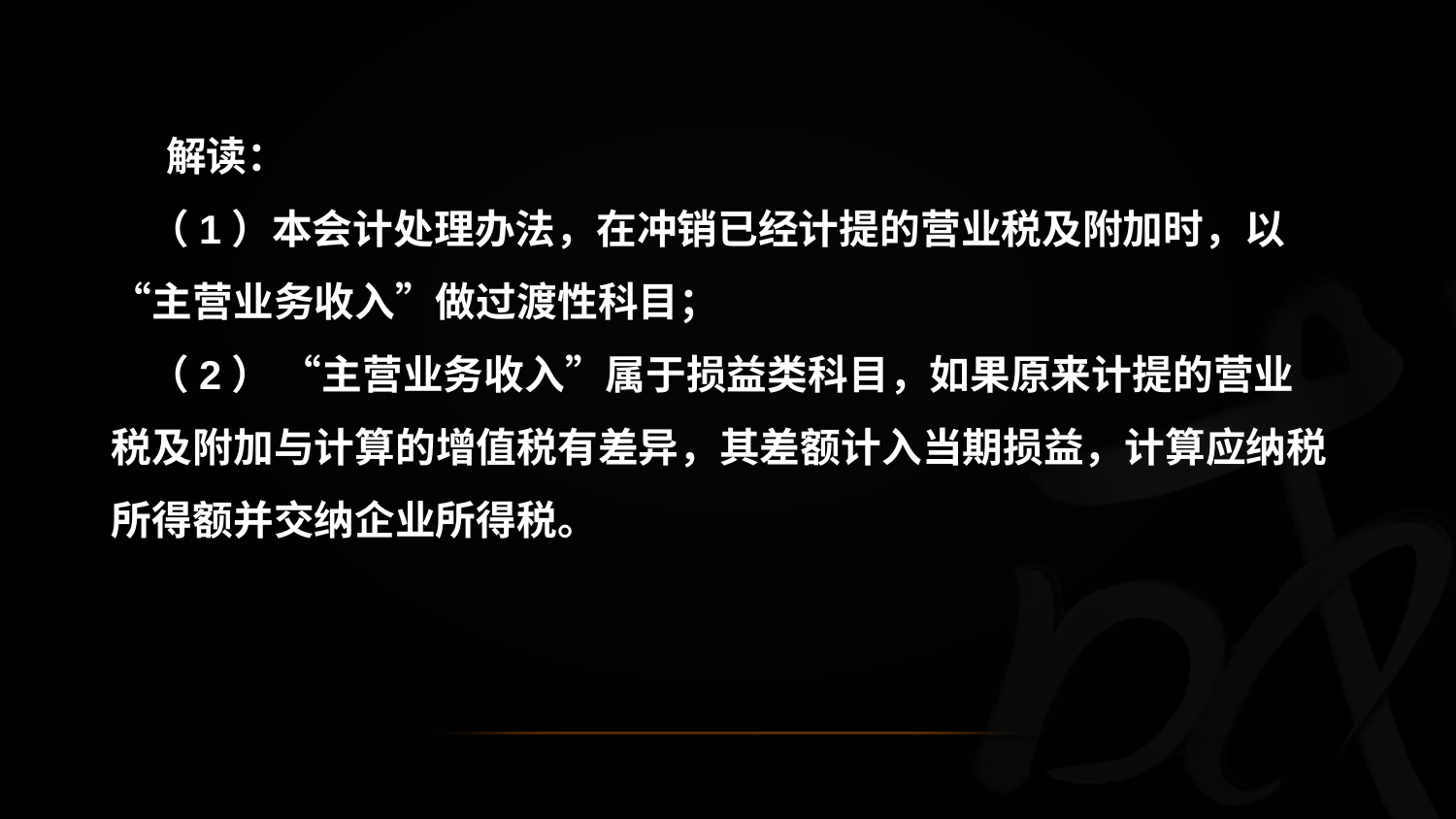

解读：
   （1）本会计处理办法，在冲销已经计提的营业税及附加时，以“主营业务收入”做过渡性科目；
   （2） “主营业务收入”属于损益类科目，如果原来计提的营业税及附加与计算的增值税有差异，其差额计入当期损益，计算应纳税所得额并交纳企业所得税。